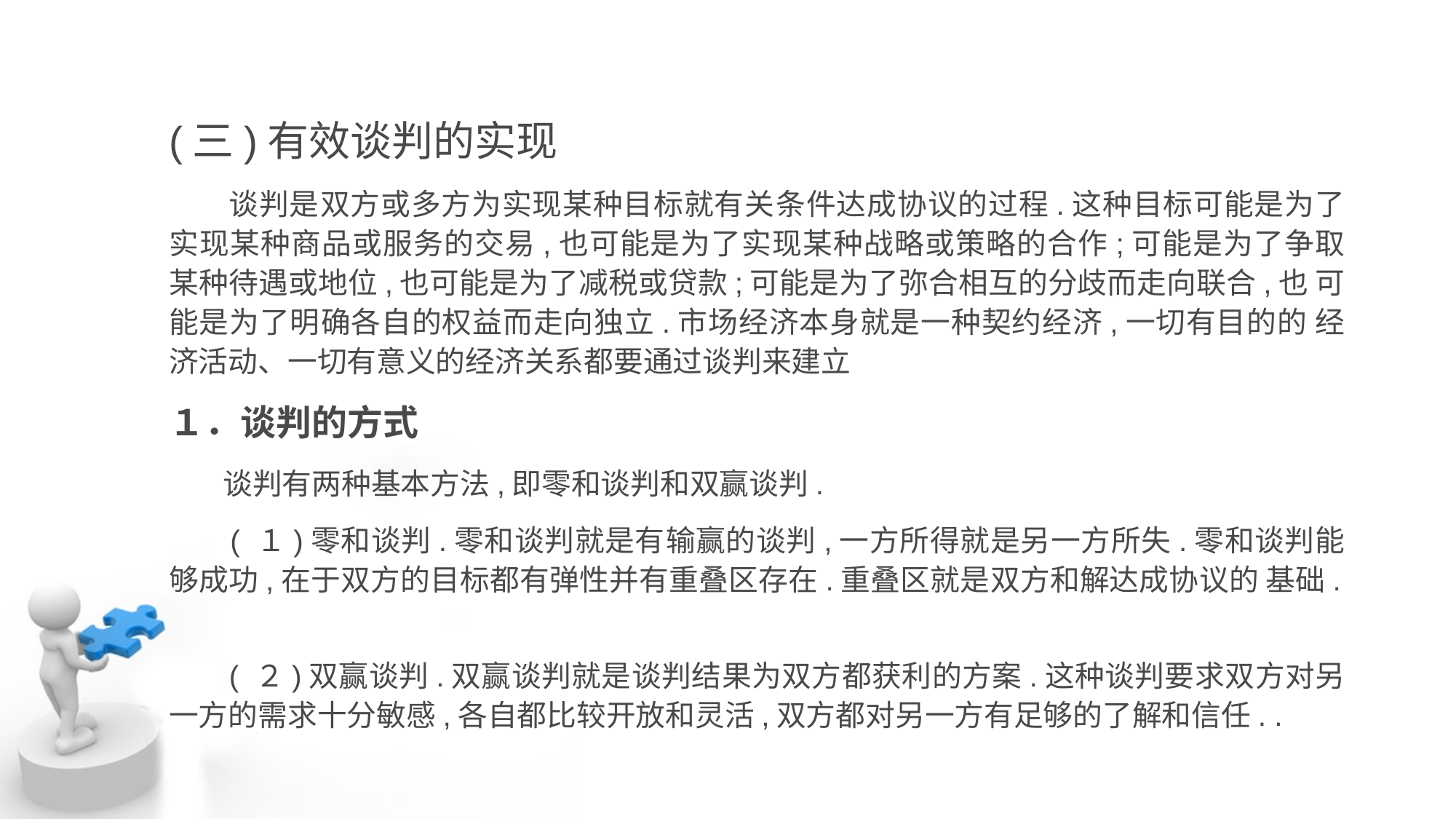

(三)有效谈判的实现
       谈判是双方或多方为实现某种目标就有关条件达成协议的过程.这种目标可能是为了 实现某种商品或服务的交易,也可能是为了实现某种战略或策略的合作;可能是为了争取 某种待遇或地位,也可能是为了减税或贷款;可能是为了弥合相互的分歧而走向联合,也 可能是为了明确各自的权益而走向独立.市场经济本身就是一种契约经济,一切有目的的 经济活动、一切有意义的经济关系都要通过谈判来建立
１．谈判的方式
       谈判有两种基本方法,即零和谈判和双赢谈判.
       ( １)零和谈判.零和谈判就是有输赢的谈判,一方所得就是另一方所失.零和谈判能 够成功,在于双方的目标都有弹性并有重叠区存在.重叠区就是双方和解达成协议的 基础.
       ( ２)双赢谈判.双赢谈判就是谈判结果为双方都获利的方案.这种谈判要求双方对另 一方的需求十分敏感,各自都比较开放和灵活,双方都对另一方有足够的了解和信任. .